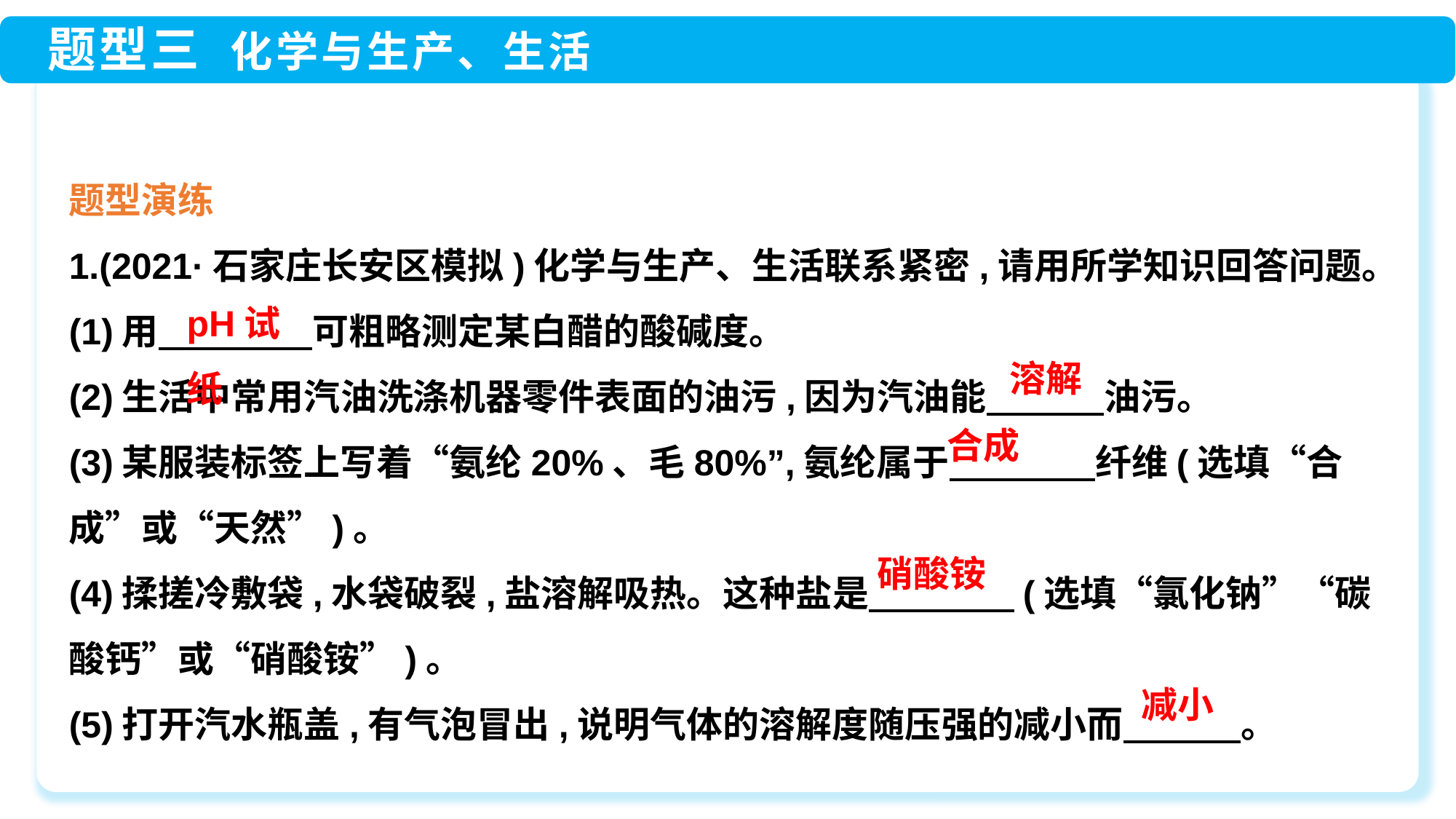

题型演练
1.(2021·石家庄长安区模拟)化学与生产、生活联系紧密,请用所学知识回答问题。
(1)用　　　　 可粗略测定某白醋的酸碱度。
(2)生活中常用汽油洗涤机器零件表面的油污,因为汽油能　　　 油污。
(3)某服装标签上写着“氨纶20%、毛80%”,氨纶属于　　　　纤维(选填“合成”或“天然”)。
(4)揉搓冷敷袋,水袋破裂,盐溶解吸热。这种盐是　　　　(选填“氯化钠”“碳酸钙”或“硝酸铵”)。
(5)打开汽水瓶盖,有气泡冒出,说明气体的溶解度随压强的减小而　　　 。
pH试纸
溶解
合成
硝酸铵
减小